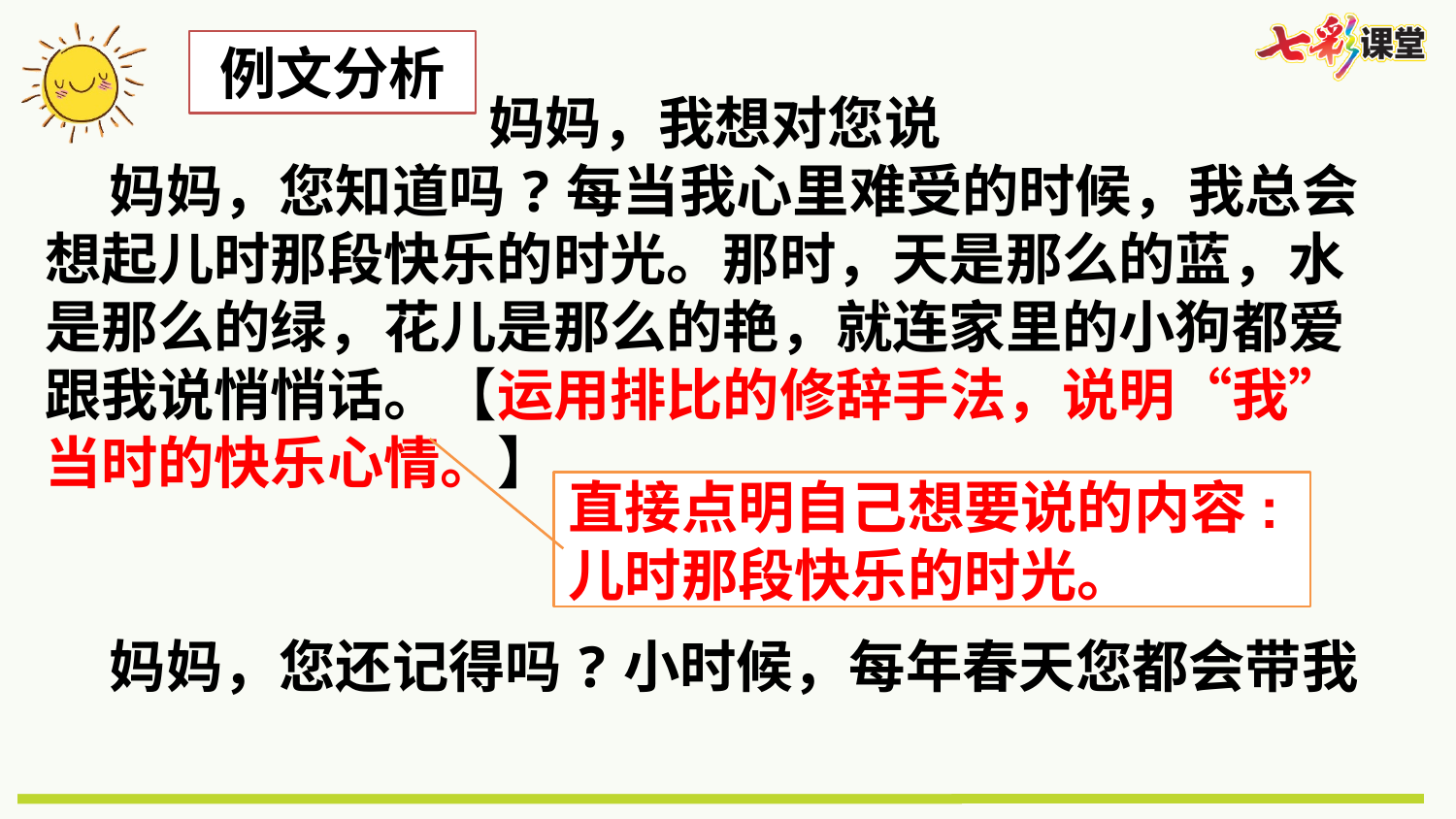

例文分析
妈妈，我想对您说
    妈妈，您知道吗?每当我心里难受的时候，我总会想起儿时那段快乐的时光。那时，天是那么的蓝，水是那么的绿，花儿是那么的艳，就连家里的小狗都爱跟我说悄悄话。【运用排比的修辞手法，说明“我”当时的快乐心情。】

    妈妈，您还记得吗?小时候，每年春天您都会带我

直接点明自己想要说的内容:儿时那段快乐的时光。